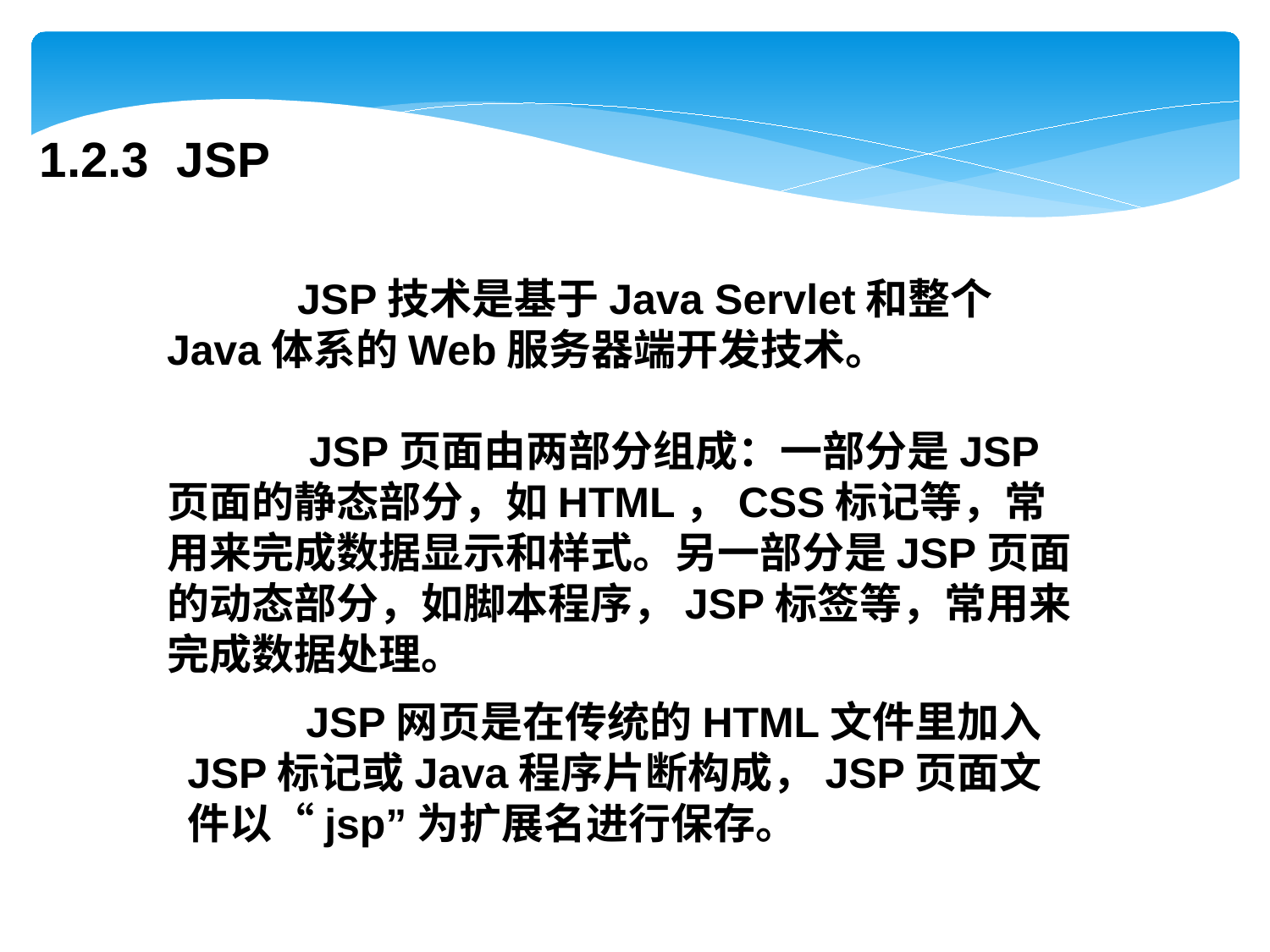

1.2.3  JSP
           JSP技术是基于Java Servlet和整个Java体系的Web服务器端开发技术。

            JSP页面由两部分组成：一部分是JSP页面的静态部分，如HTML，CSS标记等，常用来完成数据显示和样式。另一部分是JSP页面的动态部分，如脚本程序，JSP标签等，常用来完成数据处理。

          JSP网页是在传统的HTML文件里加入JSP标记或Java程序片断构成，JSP页面文件以“jsp”为扩展名进行保存。